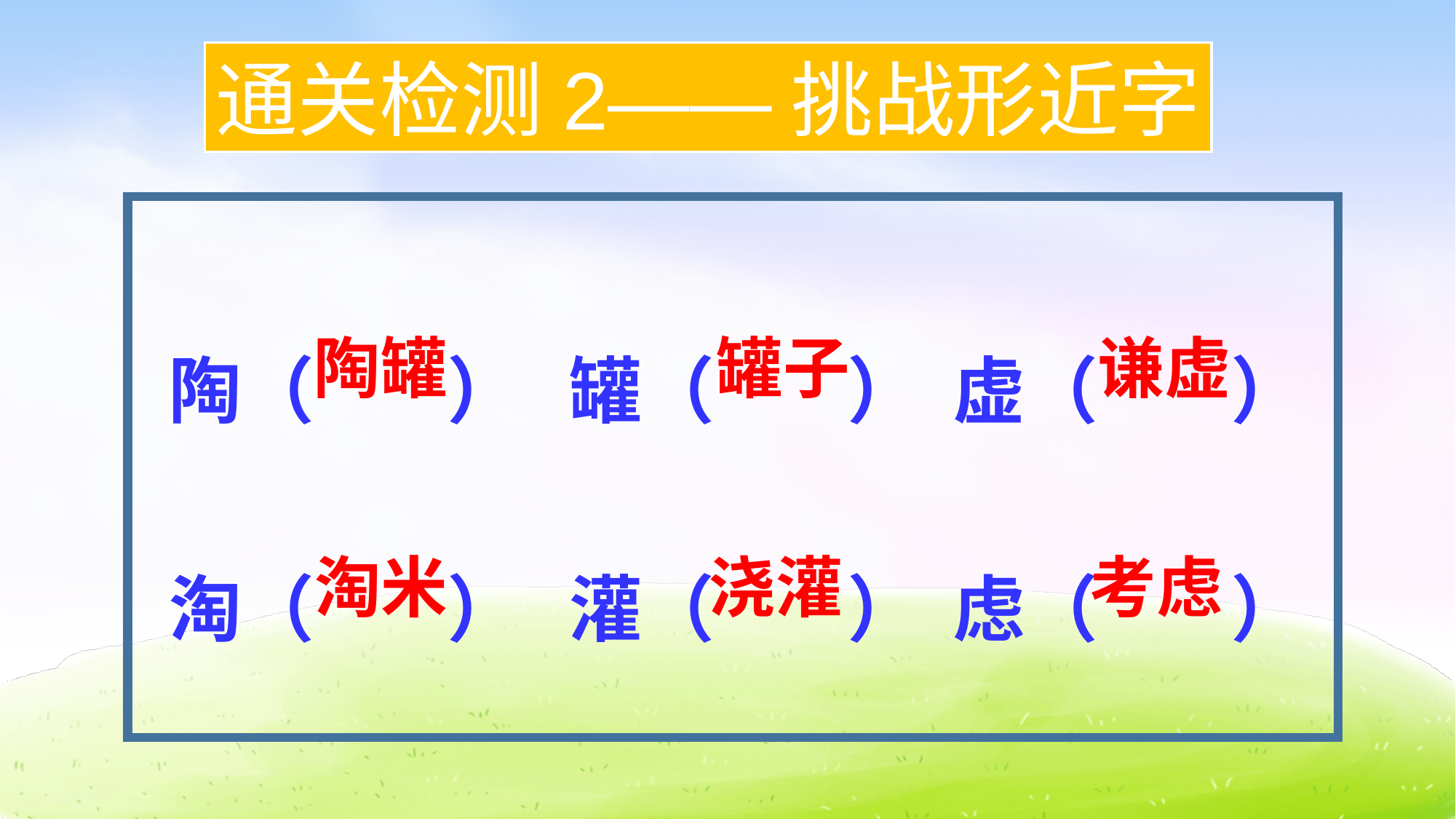

通关检测2——挑战形近字

陶（        ）   罐（        ）  虚（        ）
淘（        ）   灌（        ）  虑（        ）
陶罐
罐子
谦虚
淘米
浇灌
考虑